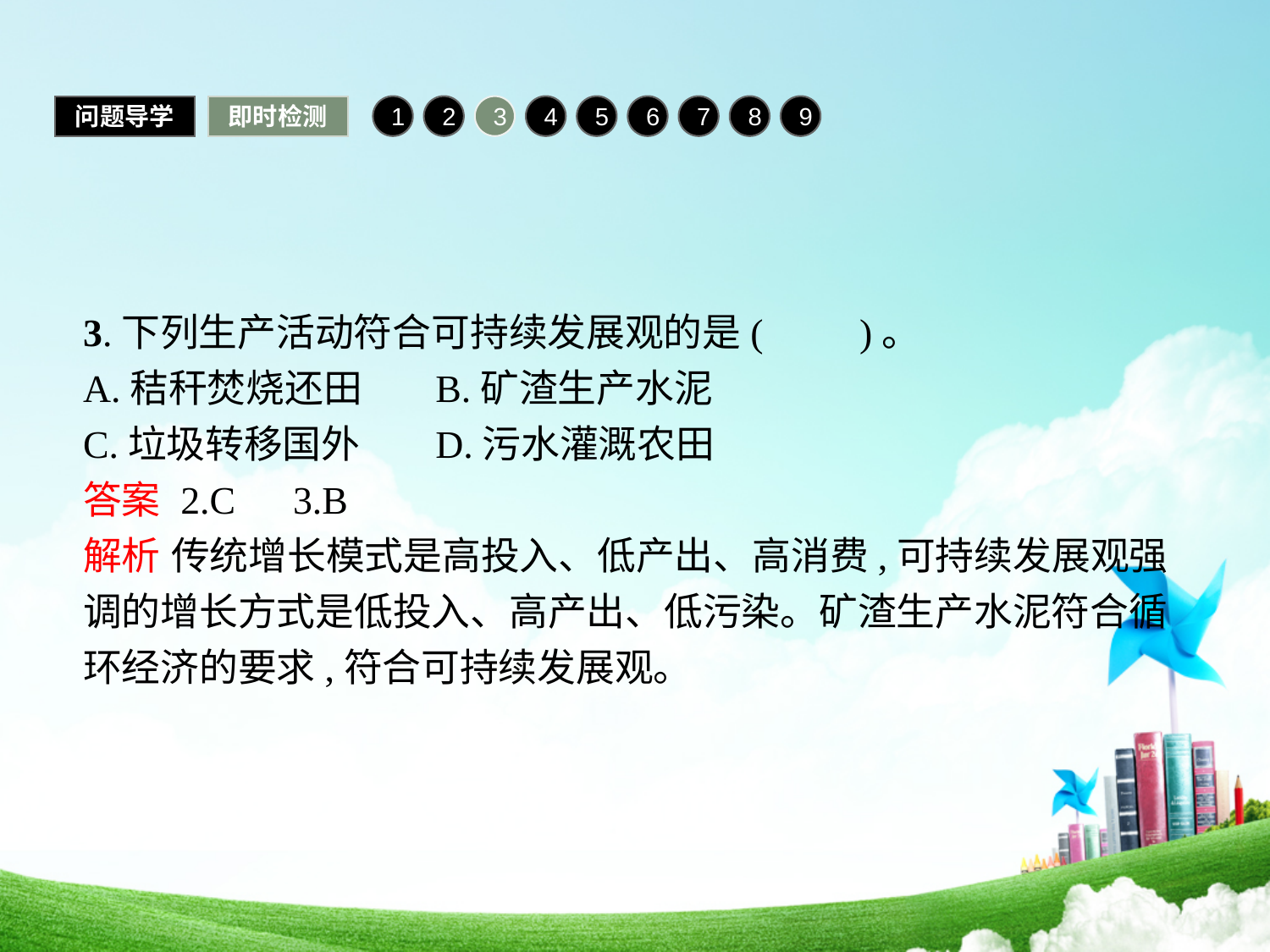

问题导学
即时检测
1
2
3
4
5
6
7
8
9
3.下列生产活动符合可持续发展观的是(　　)。
A.秸秆焚烧还田	B.矿渣生产水泥
C.垃圾转移国外	D.污水灌溉农田
答案 2.C　3.B
解析 传统增长模式是高投入、低产出、高消费,可持续发展观强调的增长方式是低投入、高产出、低污染。矿渣生产水泥符合循环经济的要求,符合可持续发展观。